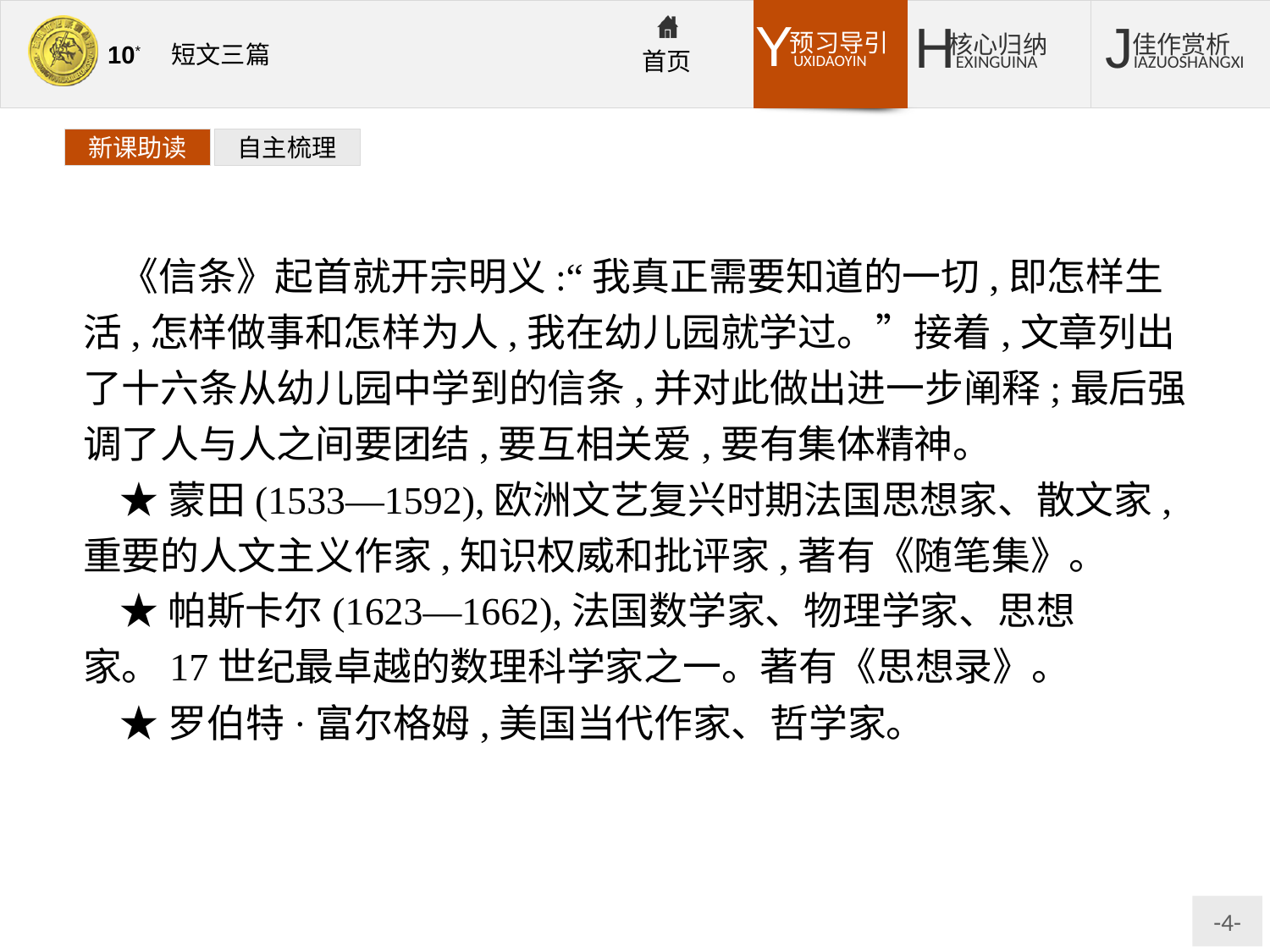

新课助读
自主梳理
《信条》起首就开宗明义:“我真正需要知道的一切,即怎样生活,怎样做事和怎样为人,我在幼儿园就学过。”接着,文章列出了十六条从幼儿园中学到的信条,并对此做出进一步阐释;最后强调了人与人之间要团结,要互相关爱,要有集体精神。
★蒙田(1533—1592),欧洲文艺复兴时期法国思想家、散文家,重要的人文主义作家,知识权威和批评家,著有《随笔集》。
★帕斯卡尔(1623—1662),法国数学家、物理学家、思想家。17世纪最卓越的数理科学家之一。著有《思想录》。
★罗伯特·富尔格姆,美国当代作家、哲学家。